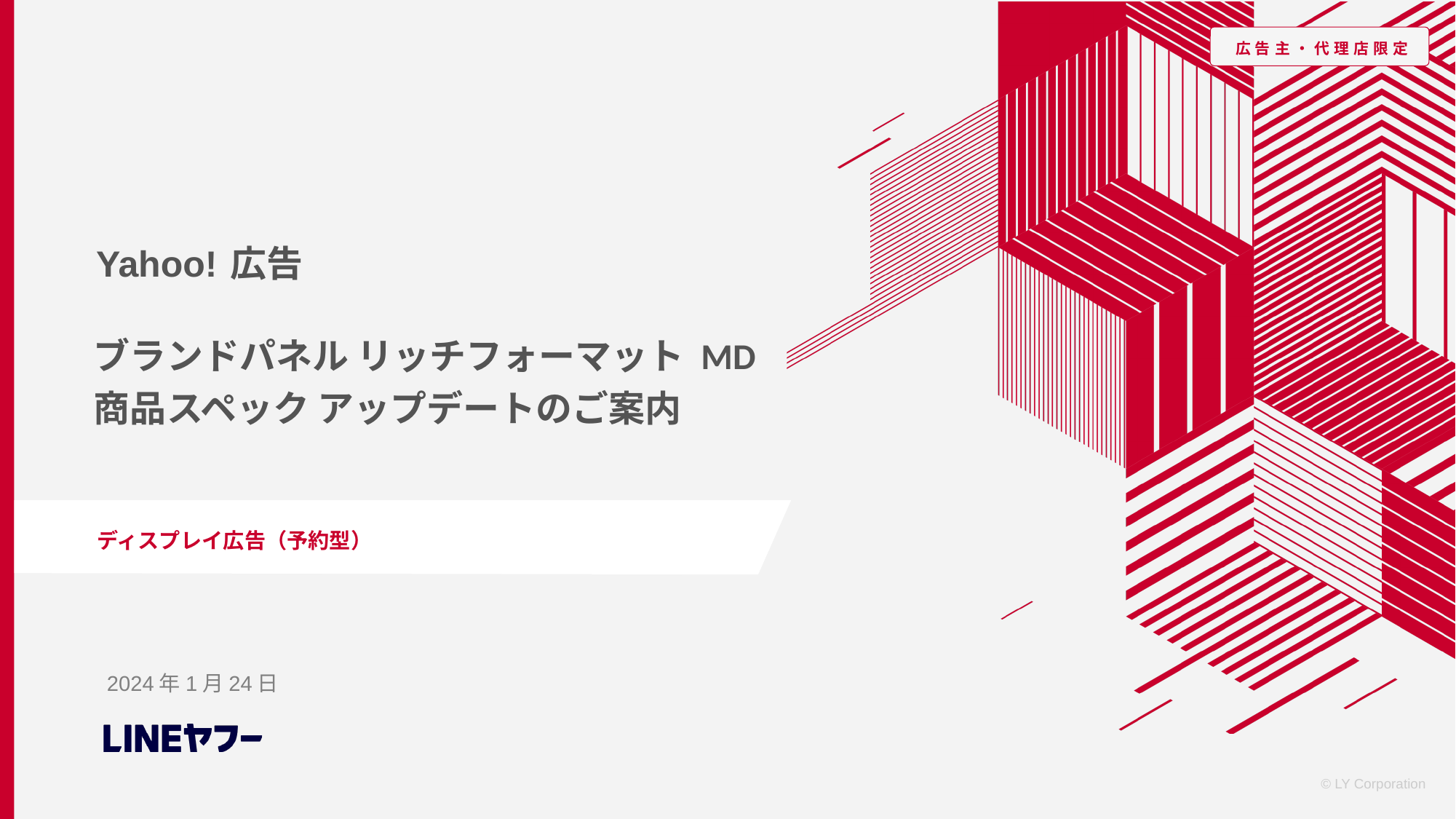

# ブランドパネル リッチフォーマット MD 商品スペック アップデートのご案内
ディスプレイ広告（予約型）
2024年1月24日